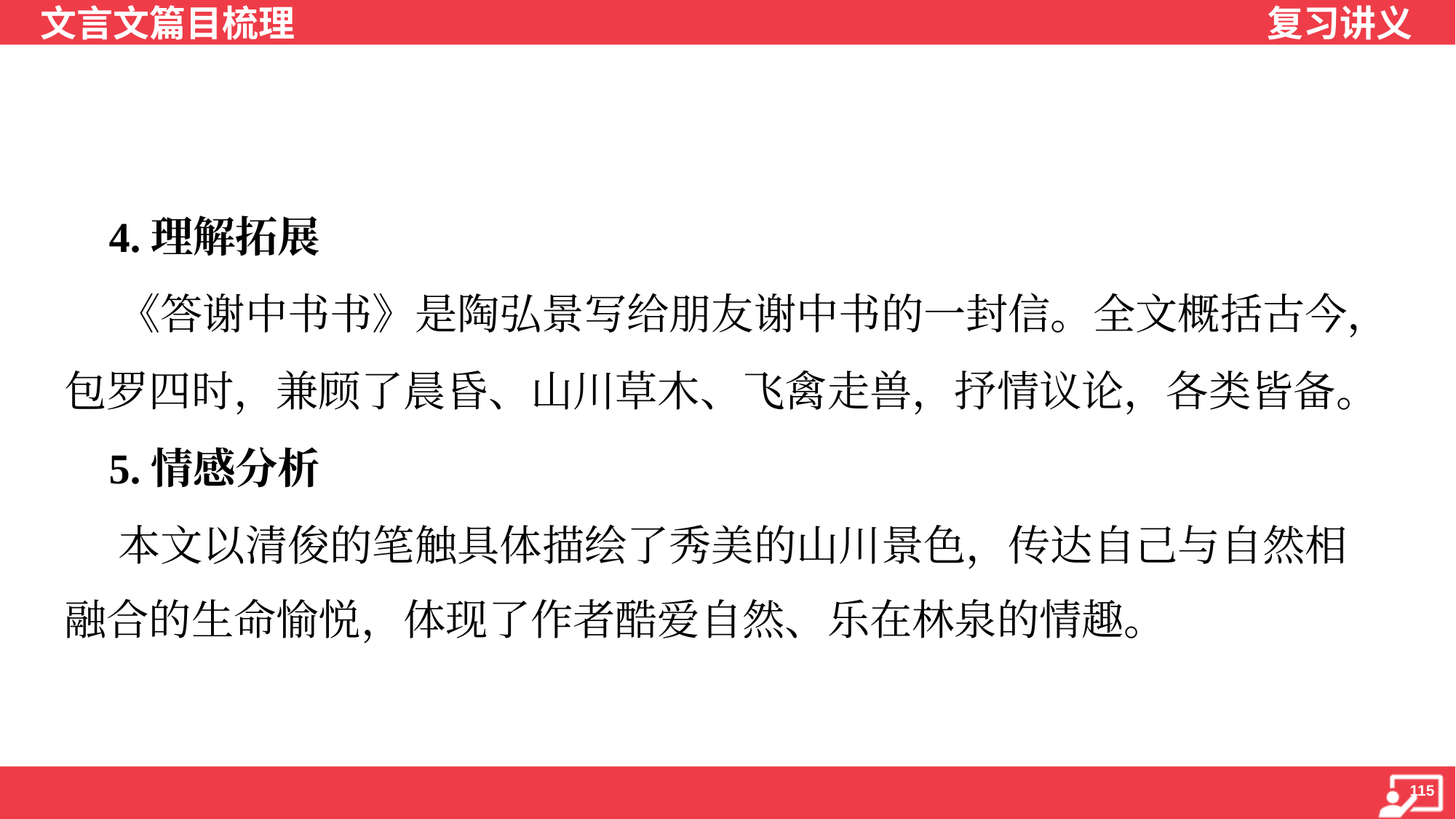

4.理解拓展
    《答谢中书书》是陶弘景写给朋友谢中书的一封信。全文概括古今，
包罗四时，兼顾了晨昏、山川草木、飞禽走兽，抒情议论，各类皆备。
    5.情感分析
    本文以清俊的笔触具体描绘了秀美的山川景色，传达自己与自然相
融合的生命愉悦，体现了作者酷爱自然、乐在林泉的情趣。